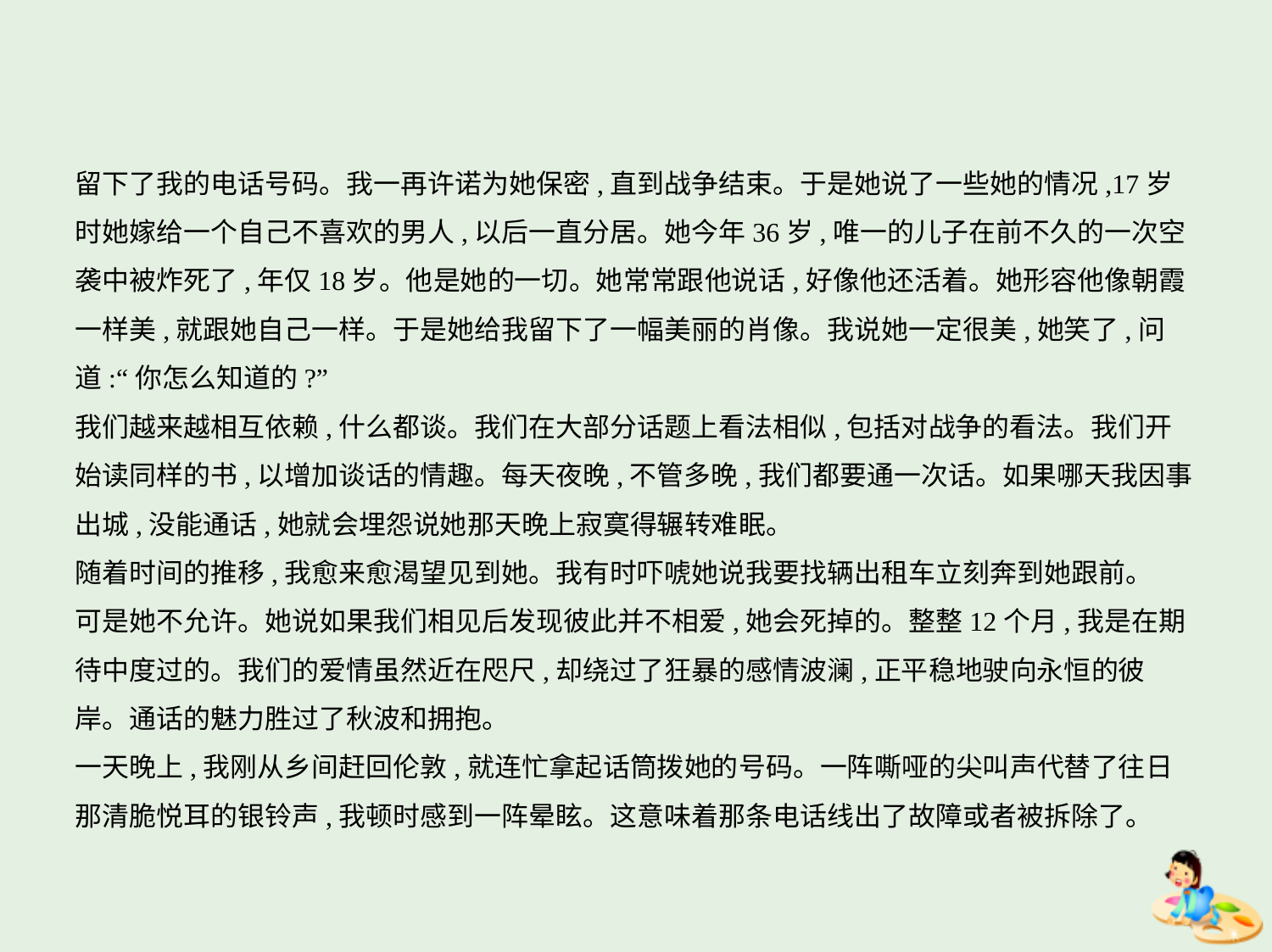

留下了我的电话号码。我一再许诺为她保密,直到战争结束。于是她说了一些她的情况,17岁
时她嫁给一个自己不喜欢的男人,以后一直分居。她今年36岁,唯一的儿子在前不久的一次空
袭中被炸死了,年仅18岁。他是她的一切。她常常跟他说话,好像他还活着。她形容他像朝霞
一样美,就跟她自己一样。于是她给我留下了一幅美丽的肖像。我说她一定很美,她笑了,问
道:“你怎么知道的?”
我们越来越相互依赖,什么都谈。我们在大部分话题上看法相似,包括对战争的看法。我们开
始读同样的书,以增加谈话的情趣。每天夜晚,不管多晚,我们都要通一次话。如果哪天我因事
出城,没能通话,她就会埋怨说她那天晚上寂寞得辗转难眠。
随着时间的推移,我愈来愈渴望见到她。我有时吓唬她说我要找辆出租车立刻奔到她跟前。
可是她不允许。她说如果我们相见后发现彼此并不相爱,她会死掉的。整整12个月,我是在期
待中度过的。我们的爱情虽然近在咫尺,却绕过了狂暴的感情波澜,正平稳地驶向永恒的彼
岸。通话的魅力胜过了秋波和拥抱。
一天晚上,我刚从乡间赶回伦敦,就连忙拿起话筒拨她的号码。一阵嘶哑的尖叫声代替了往日
那清脆悦耳的银铃声,我顿时感到一阵晕眩。这意味着那条电话线出了故障或者被拆除了。